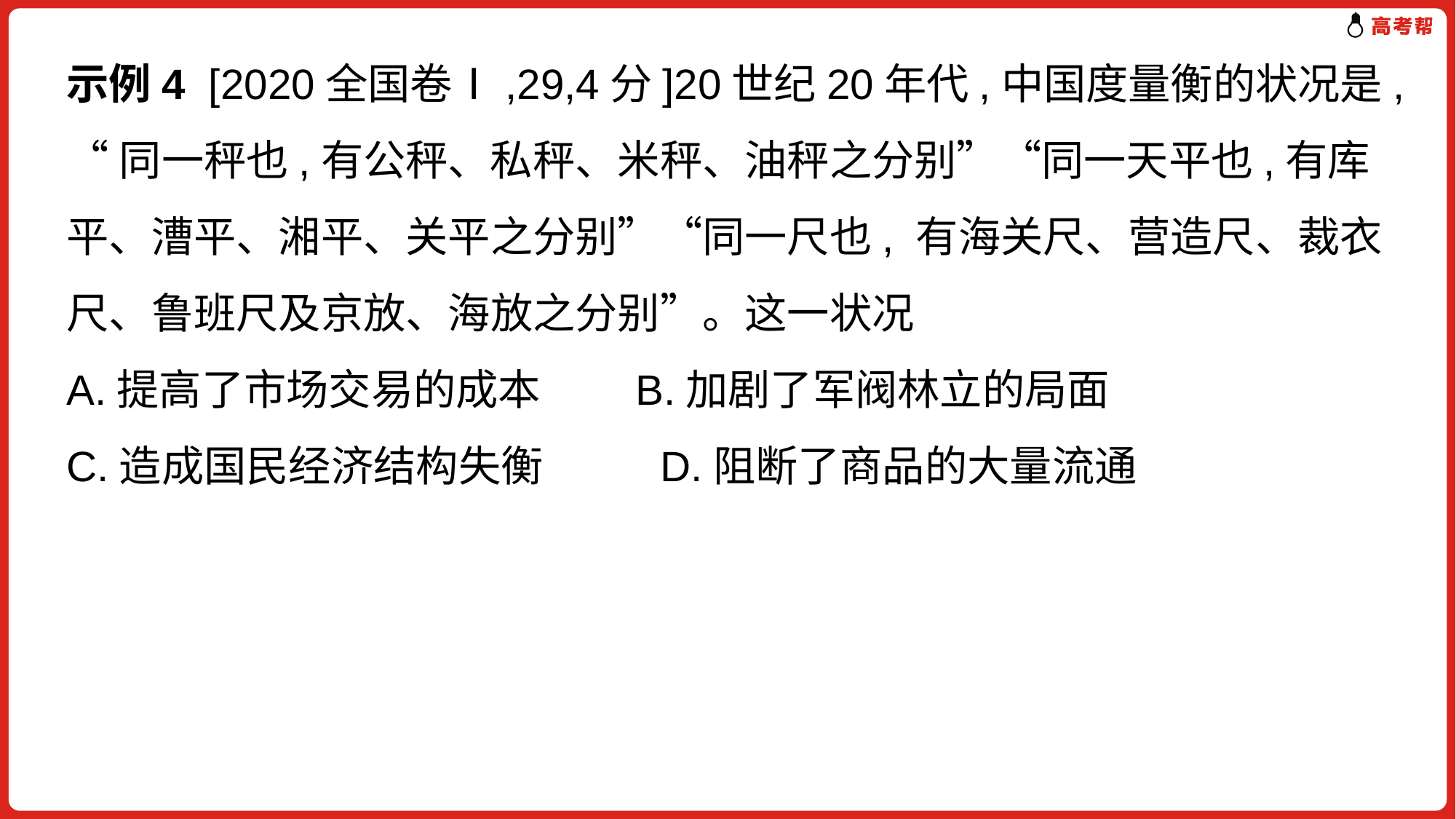

示例4  [2020全国卷Ⅰ,29,4分]20世纪20年代,中国度量衡的状况是,
“同一秤也,有公秤、私秤、米秤、油秤之分别”“同一天平也,有库平、漕平、湘平、关平之分别”“同一尺也, 有海关尺、营造尺、裁衣尺、鲁班尺及京放、海放之分别”。这一状况
A.提高了市场交易的成本　　B.加剧了军阀林立的局面
C.造成国民经济结构失衡	    D.阻断了商品的大量流通